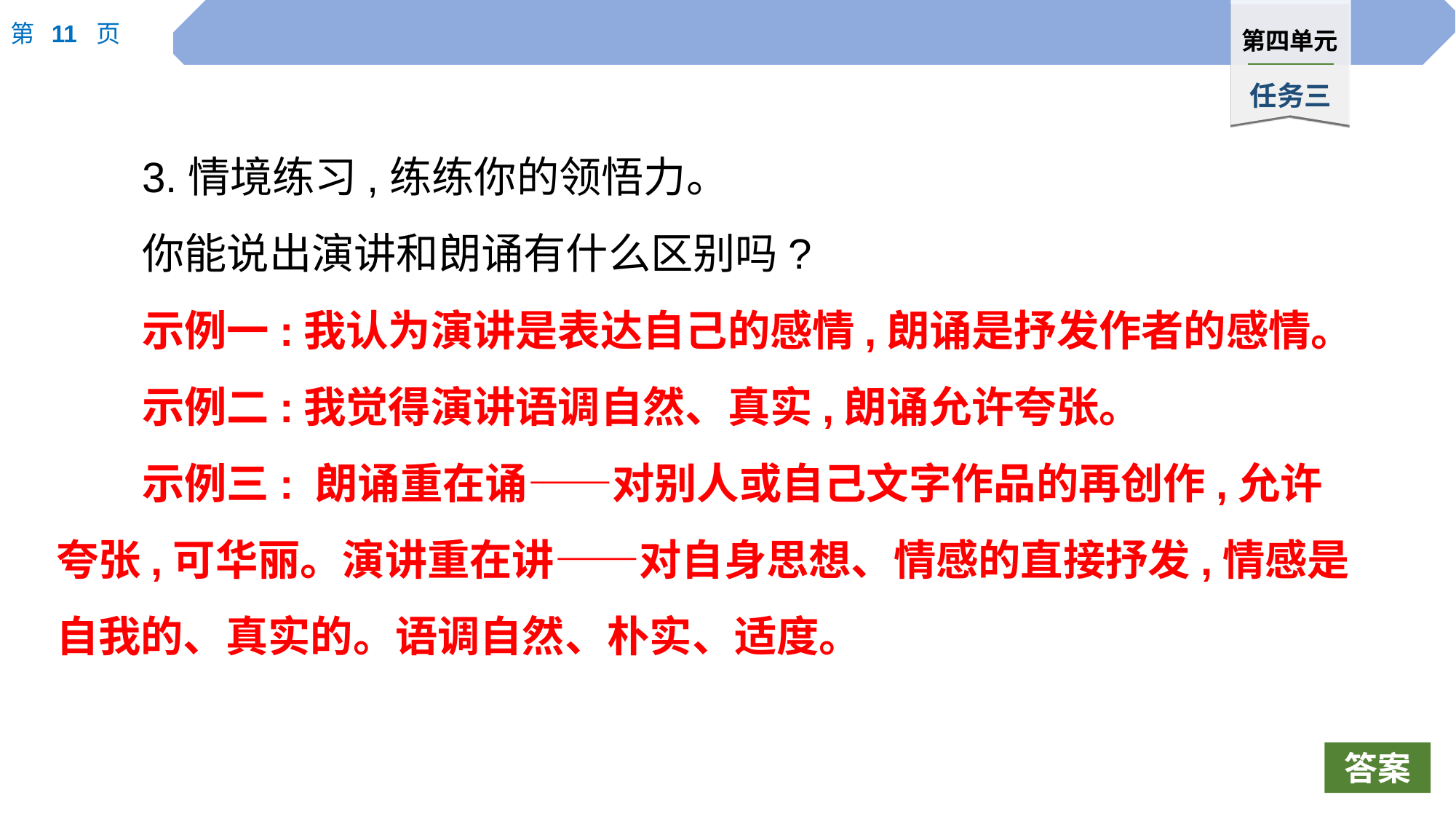

3.情境练习,练练你的领悟力。
你能说出演讲和朗诵有什么区别吗?

示例一:我认为演讲是表达自己的感情,朗诵是抒发作者的感情。
示例二:我觉得演讲语调自然、真实,朗诵允许夸张。
示例三: 朗诵重在诵——对别人或自己文字作品的再创作,允许夸张,可华丽。演讲重在讲——对自身思想、情感的直接抒发,情感是自我的、真实的。语调自然、朴实、适度。
答案